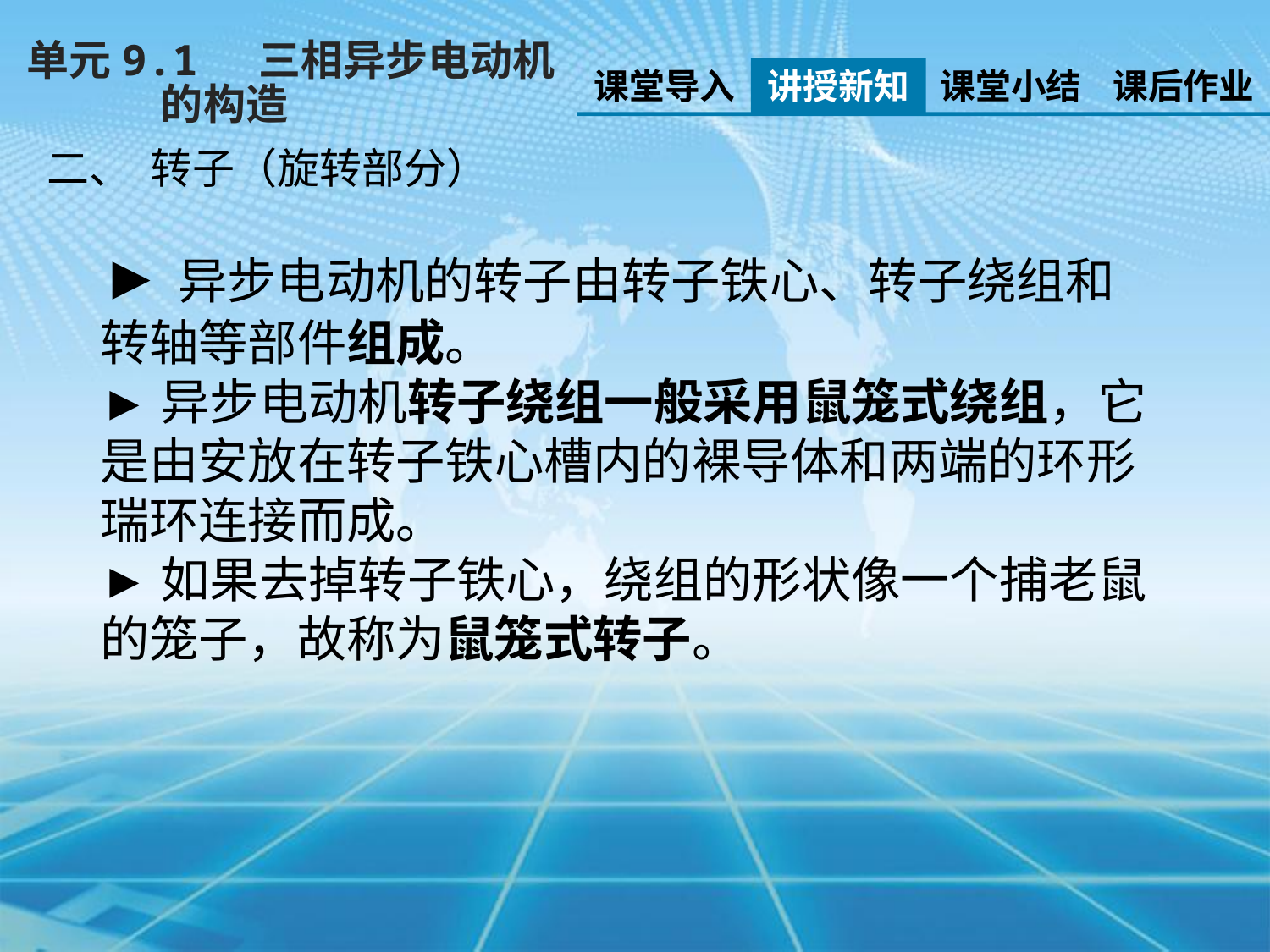

单元9.1  三相异步电动机
             的构造
课堂导入
讲授新知
课堂小结
课后作业
二、  转子（旋转部分）
►异步电动机的转子由转子铁心、转子绕组和转轴等部件组成。
►异步电动机转子绕组一般采用鼠笼式绕组，它是由安放在转子铁心槽内的裸导体和两端的环形瑞环连接而成。
►如果去掉转子铁心，绕组的形状像一个捕老鼠的笼子，故称为鼠笼式转子。